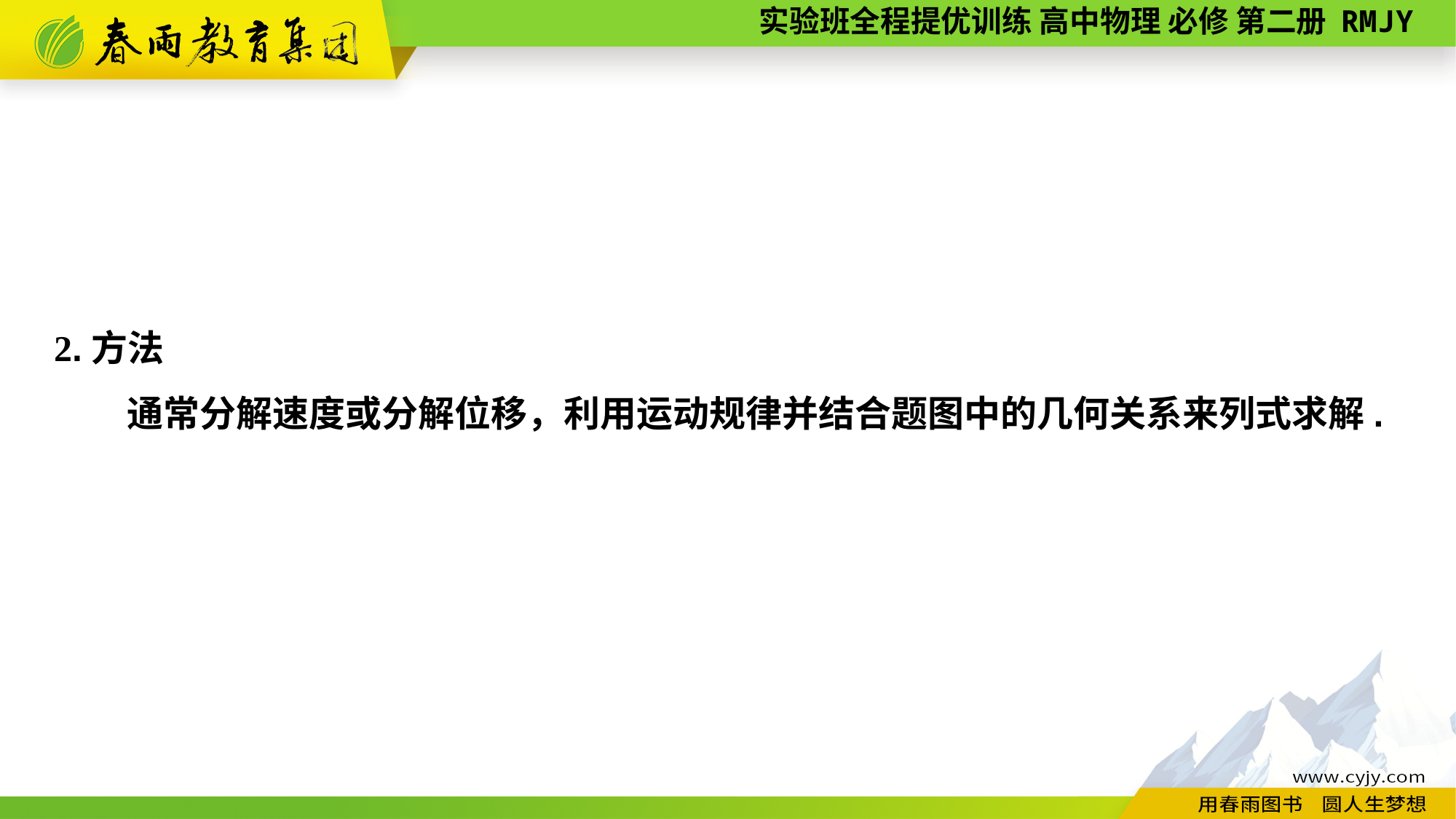

2.方法
通常分解速度或分解位移，利用运动规律并结合题图中的几何关系来列式求解.